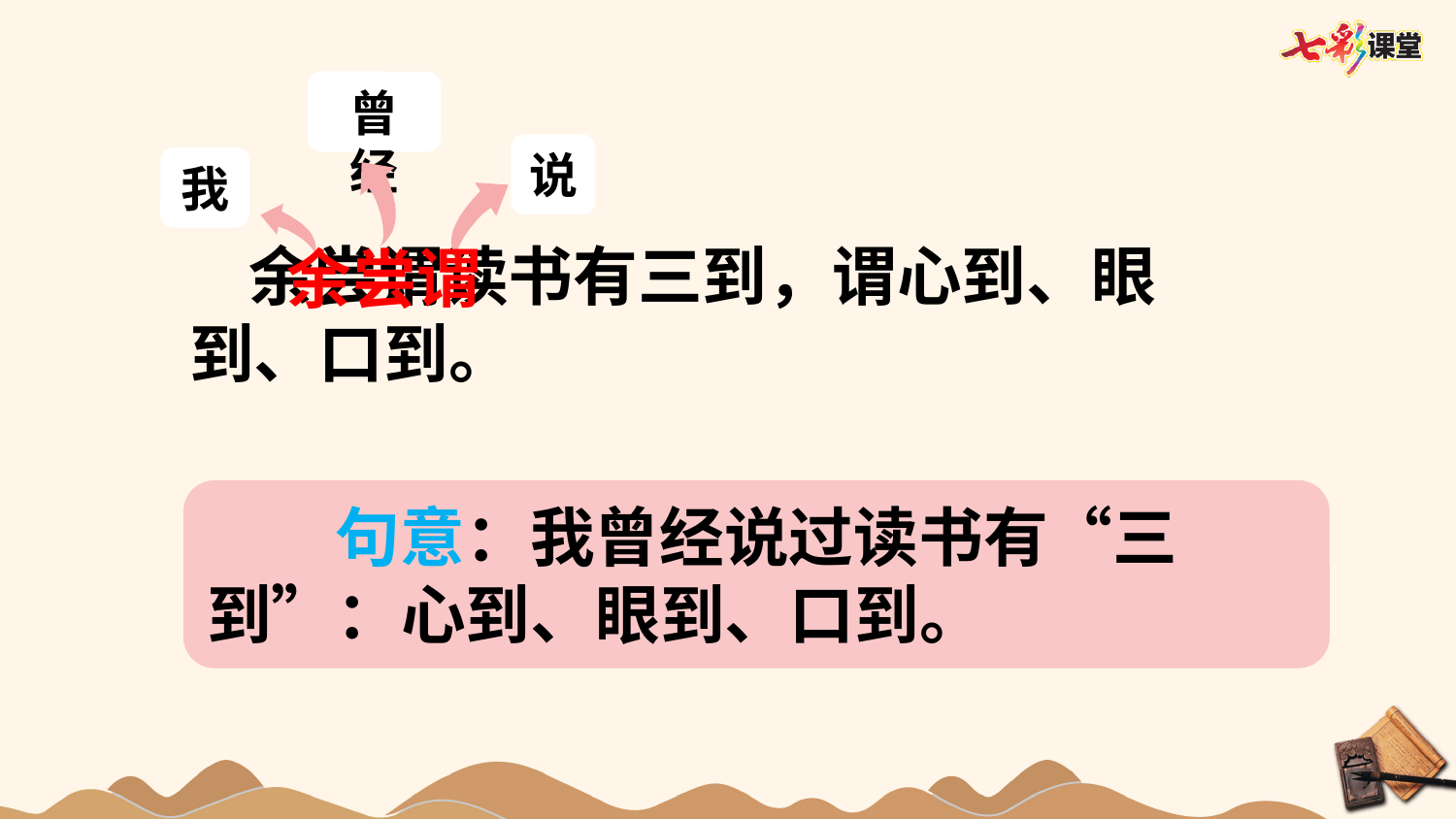

曾经
说
我

   余尝谓读书有三到，谓心到、眼到、口到。
谓
余
尝
句意：我曾经说过读书有“三到”：心到、眼到、口到。